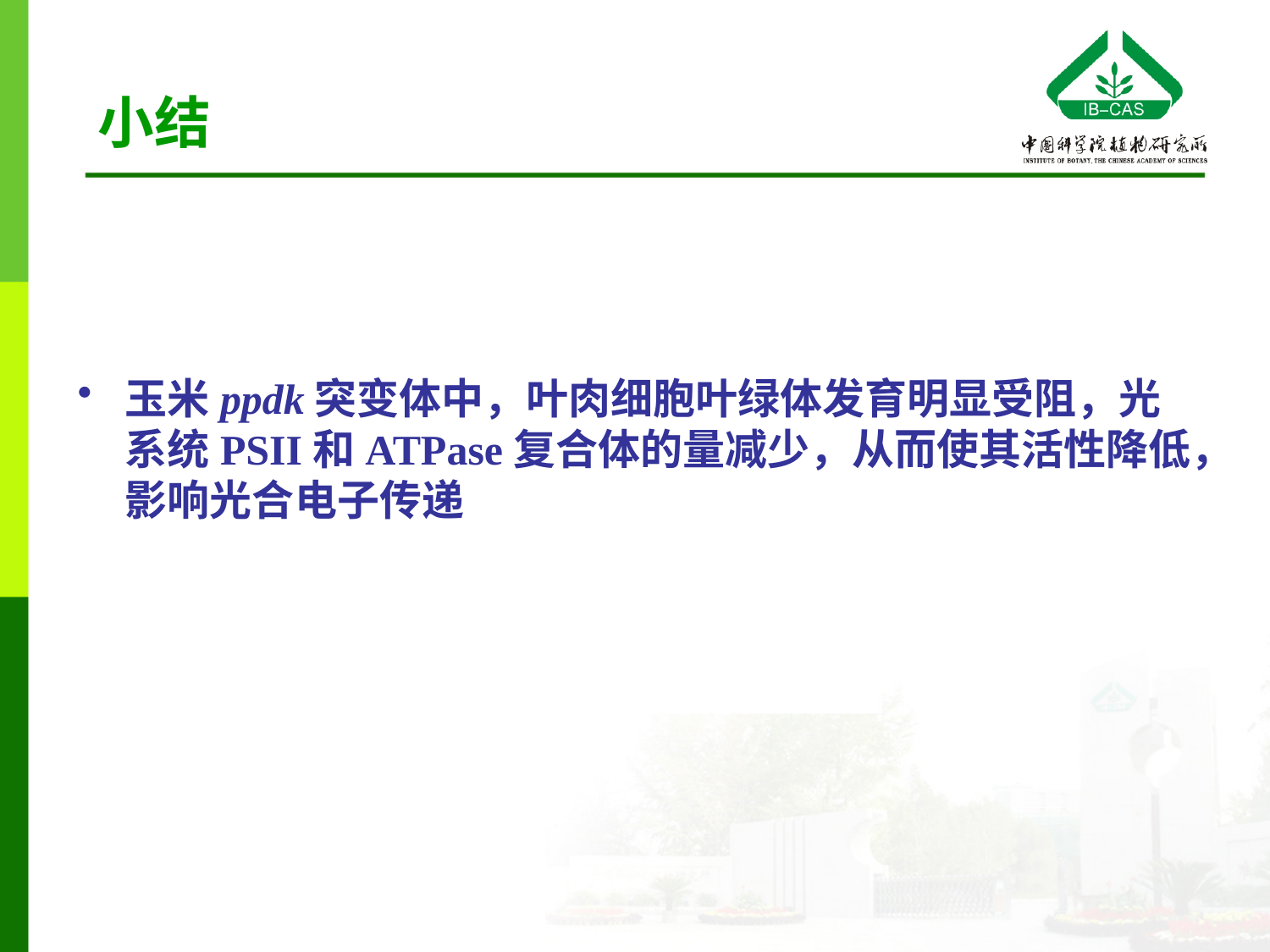

# 小结
玉米ppdk突变体中，叶肉细胞叶绿体发育明显受阻，光系统PSII和ATPase复合体的量减少，从而使其活性降低，影响光合电子传递